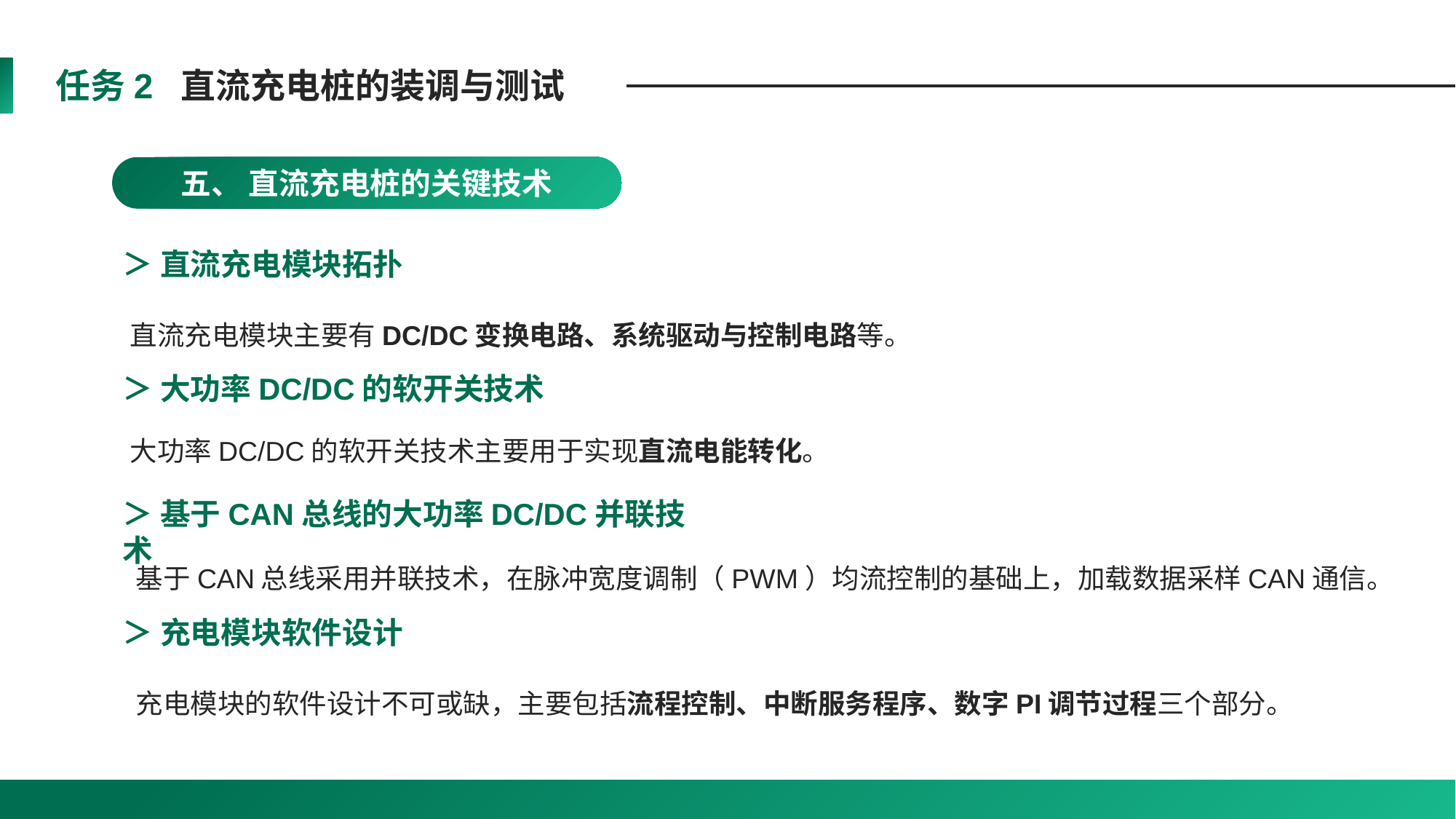

任务2  直流充电桩的装调与测试

五、 直流充电桩的关键技术
＞ 直流充电模块拓扑
直流充电模块主要有DC/DC变换电路、系统驱动与控制电路等。
＞ 大功率DC/DC的软开关技术
大功率DC/DC的软开关技术主要用于实现直流电能转化。
＞ 基于CAN总线的大功率DC/DC并联技术
基于CAN总线采用并联技术，在脉冲宽度调制（PWM）均流控制的基础上，加载数据采样CAN通信。
＞ 充电模块软件设计
充电模块的软件设计不可或缺，主要包括流程控制、中断服务程序、数字PI调节过程三个部分。